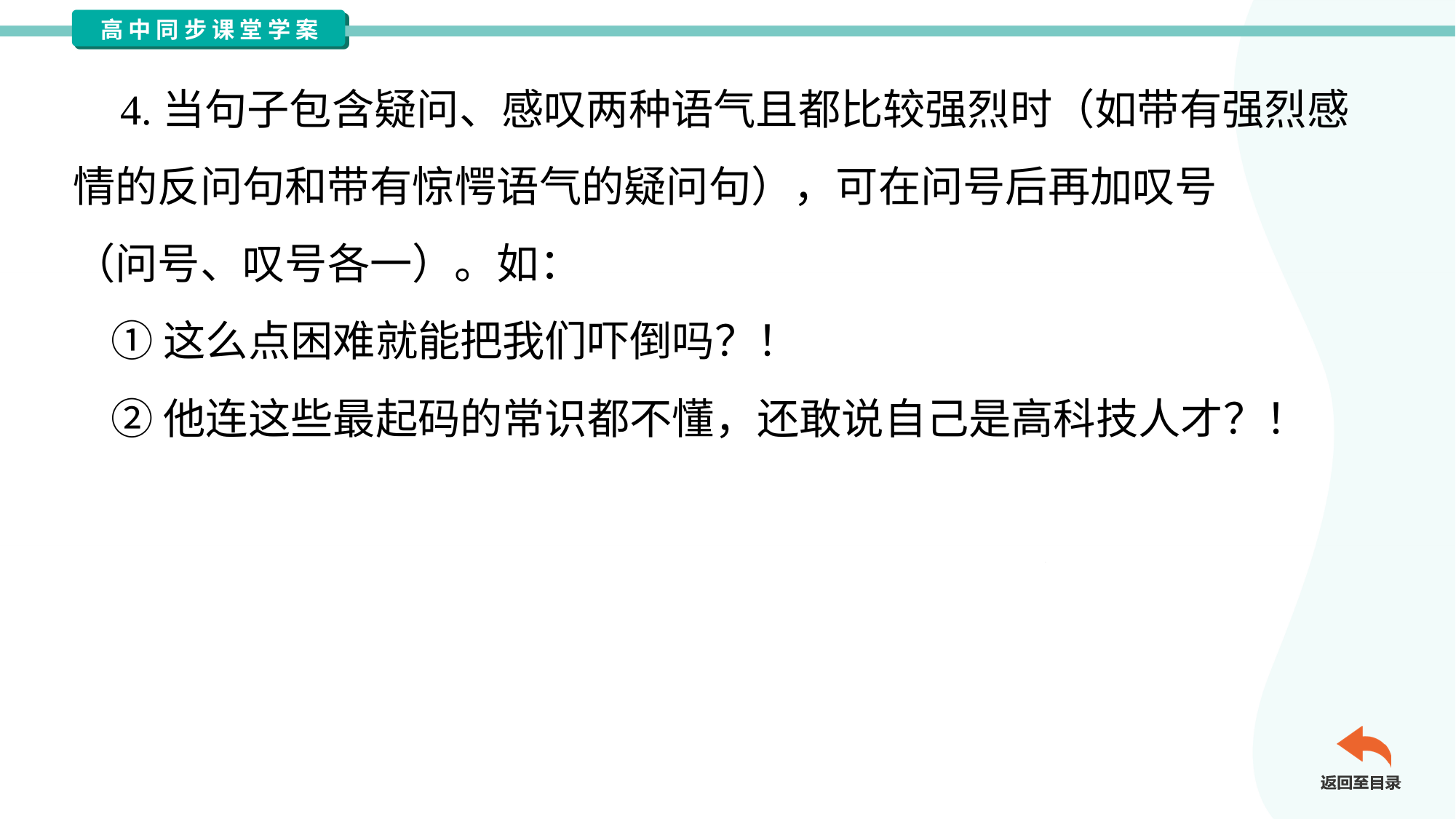

4.当句子包含疑问、感叹两种语气且都比较强烈时（如带有强烈感
情的反问句和带有惊愕语气的疑问句），可在问号后再加叹号
（问号、叹号各一）。如：
    ①这么点困难就能把我们吓倒吗？！
    ②他连这些最起码的常识都不懂，还敢说自己是高科技人才？！